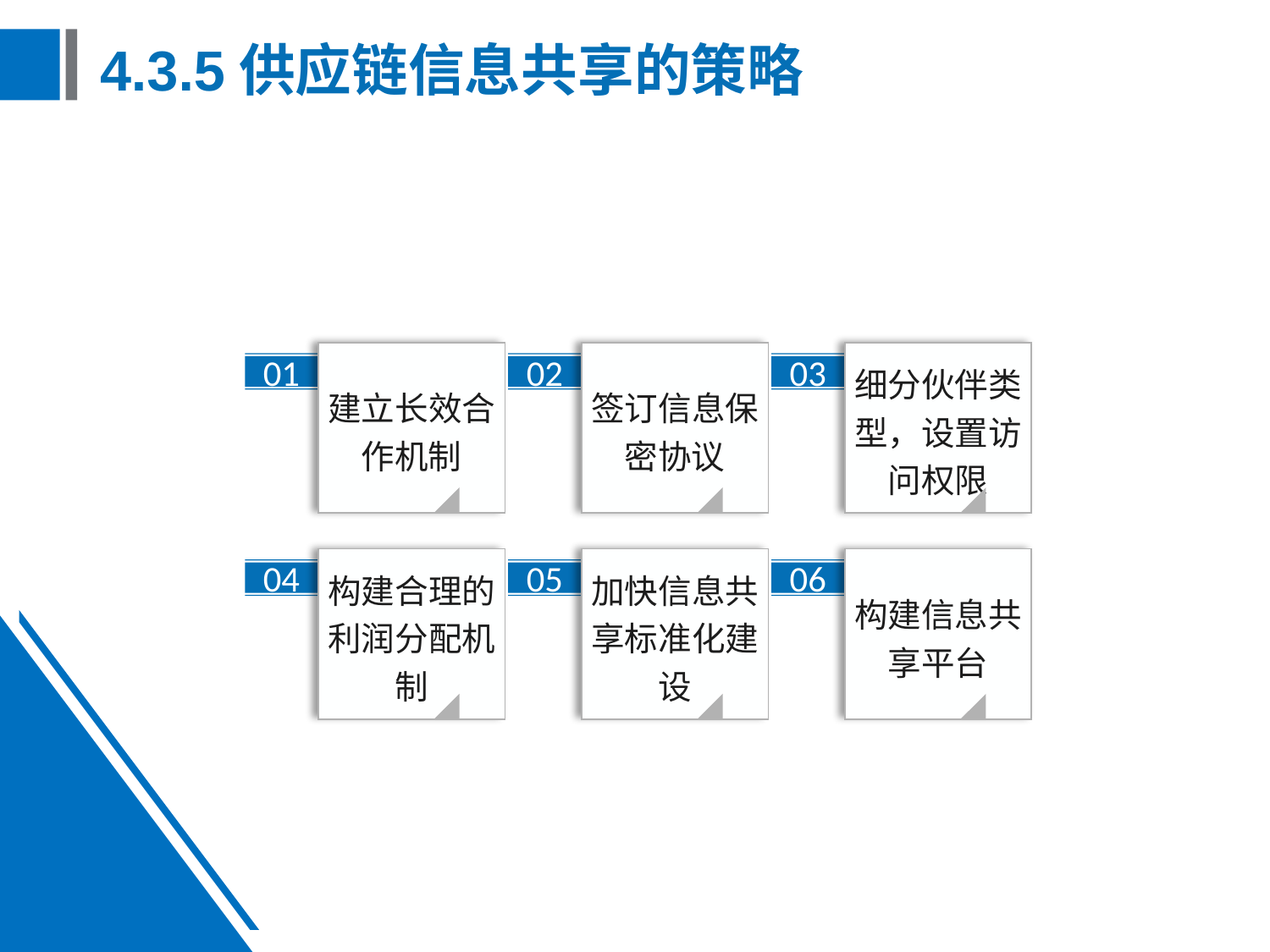

# 4.3.5供应链信息共享的策略
建立长效合作机制
签订信息保密协议
细分伙伴类型，设置访问权限
01
02
03

构建合理的利润分配机制
加快信息共享标准化建设
构建信息共享平台
04
05
06